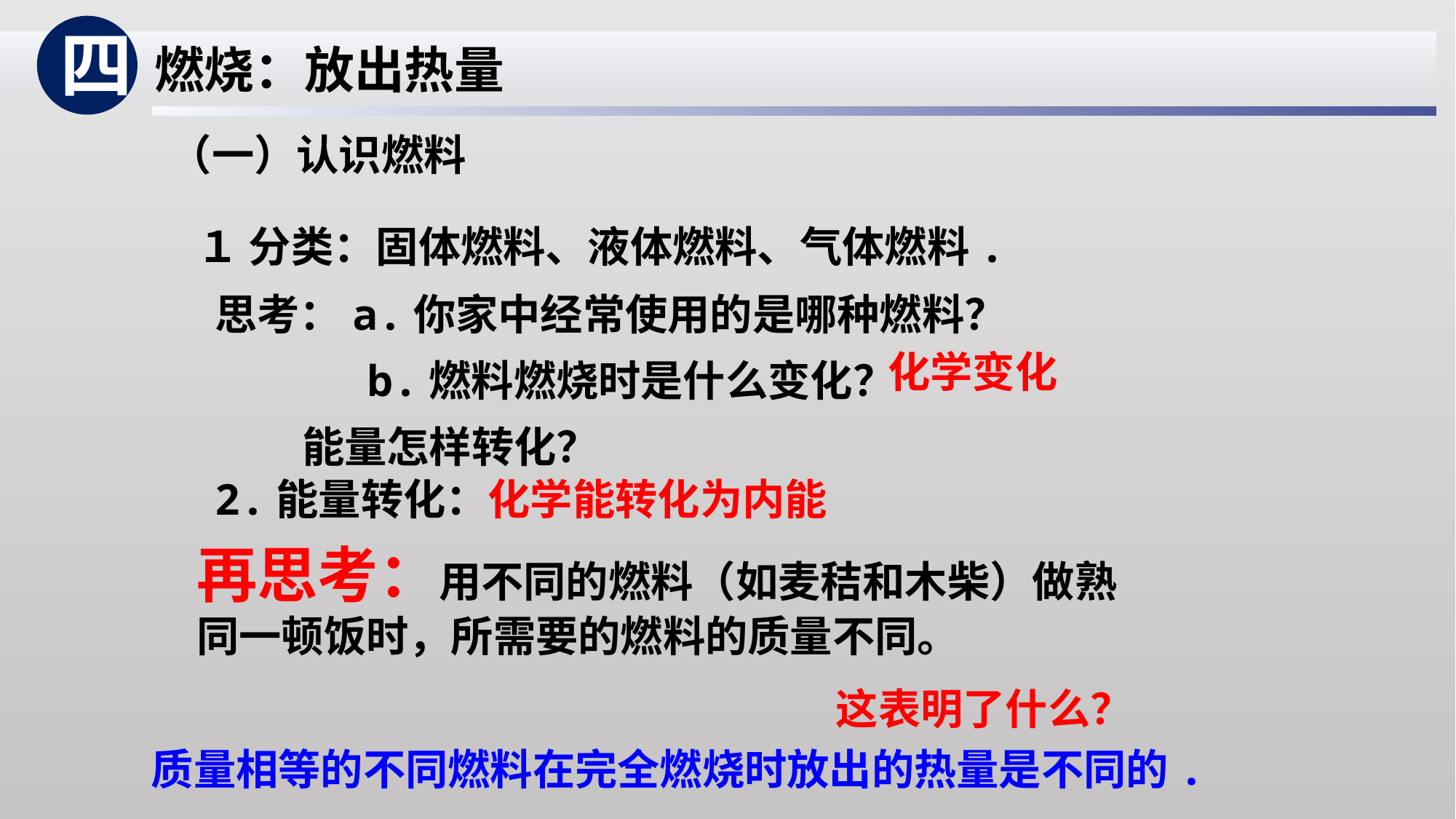

四

燃烧：放出热量

（一）认识燃料
１ 分类：固体燃料、液体燃料、气体燃料.
思考：a.你家中经常使用的是哪种燃料？
      b.燃料燃烧时是什么变化？
        能量怎样转化？

化学变化
2.能量转化：化学能转化为内能
再思考：用不同的燃料（如麦秸和木柴）做熟同一顿饭时，所需要的燃料的质量不同。
这表明了什么？
质量相等的不同燃料在完全燃烧时放出的热量是不同的.